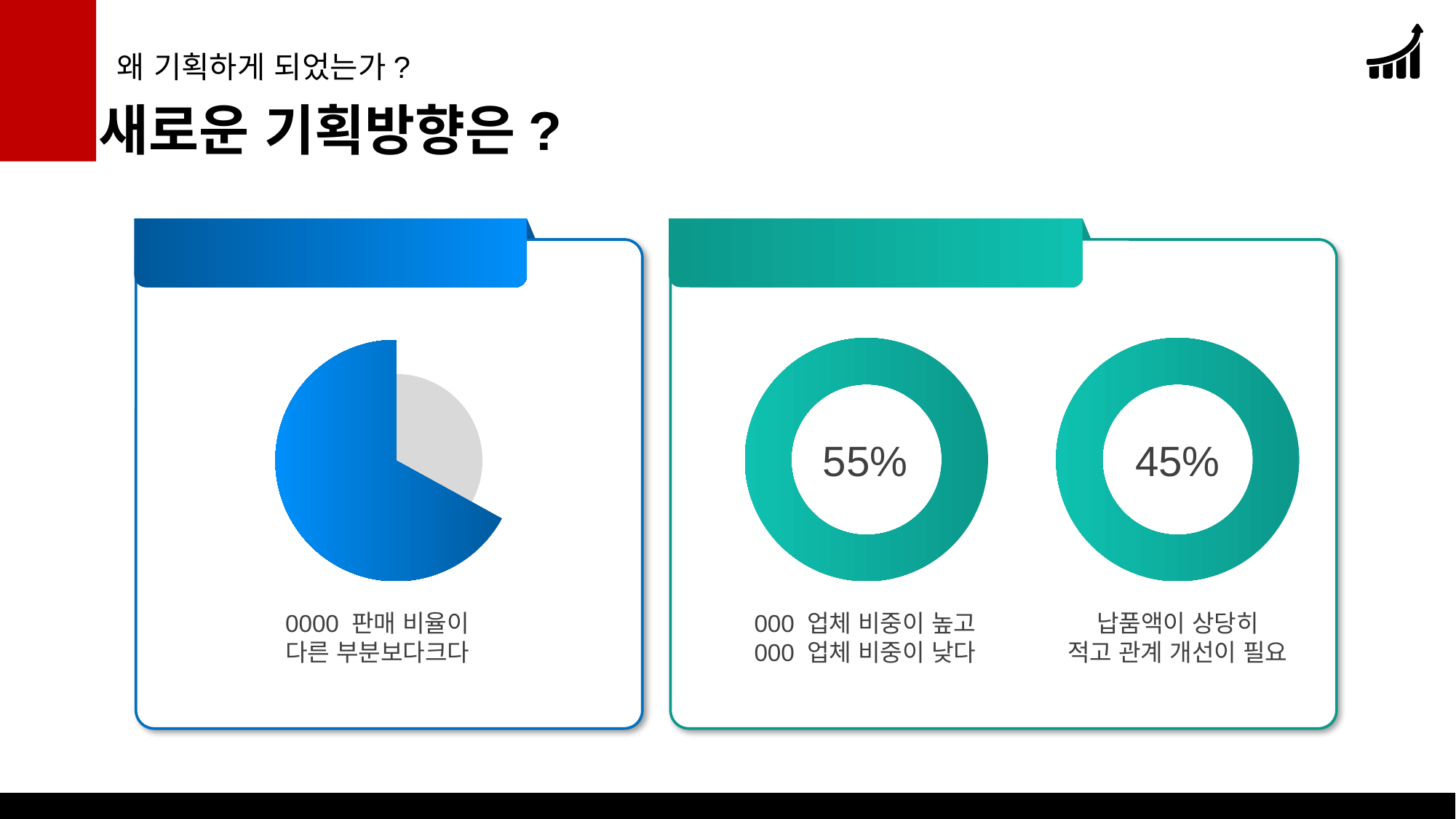

2
왜 기획하게 되었는가?
새로운 기획방향은?

0000에 크게 의존함
000의 000 관계 개선

55%
45%
0000 판매 비율이
다른 부분보다크다
000 업체 비중이 높고
000 업체 비중이 낮다
납품액이 상당히
적고 관계 개선이 필요